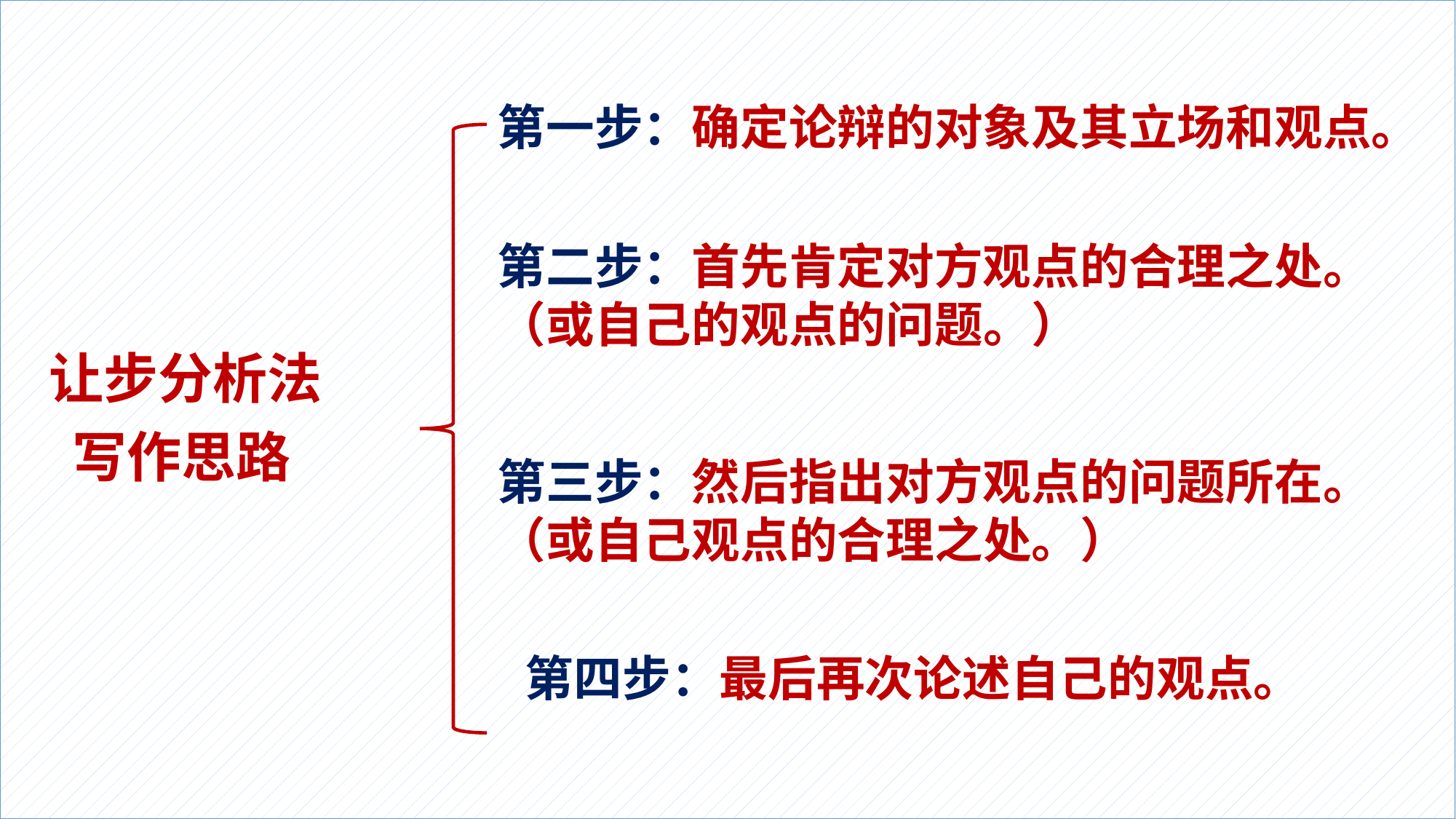

# 让步分析法 写作思路
第一步：确定论辩的对象及其立场和观点。

第二步：首先肯定对方观点的合理之处。（或自己的观点的问题。）
第三步：然后指出对方观点的问题所在。（或自己观点的合理之处。）
第四步：最后再次论述自己的观点。